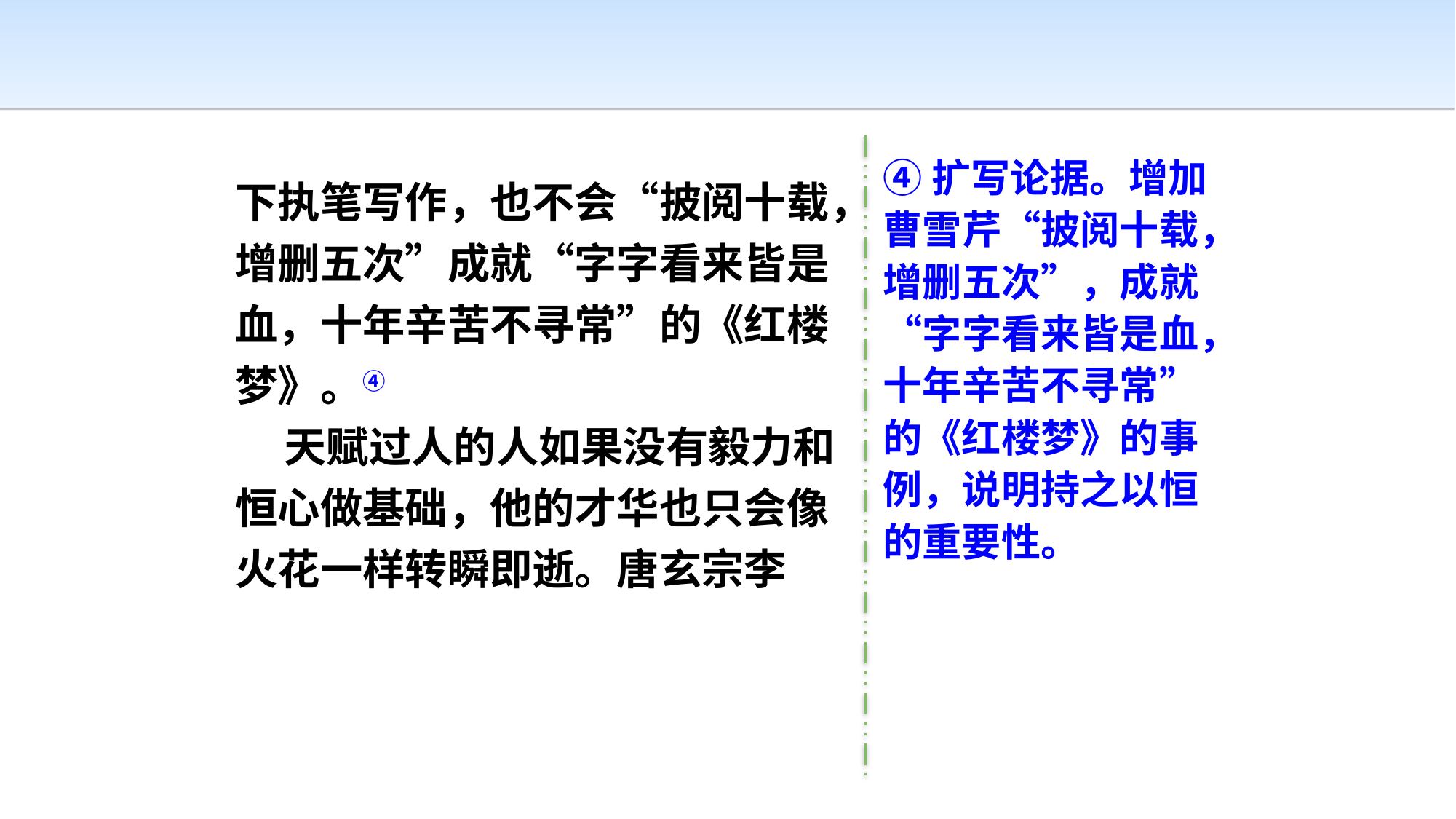

④扩写论据。增加曹雪芹“披阅十载，增删五次”，成就“字字看来皆是血，十年辛苦不寻常”的《红楼梦》的事例，说明持之以恒的重要性。
下执笔写作，也不会“披阅十载，增删五次”成就“字字看来皆是血，十年辛苦不寻常”的《红楼梦》。④
    天赋过人的人如果没有毅力和恒心做基础，他的才华也只会像火花一样转瞬即逝。唐玄宗李